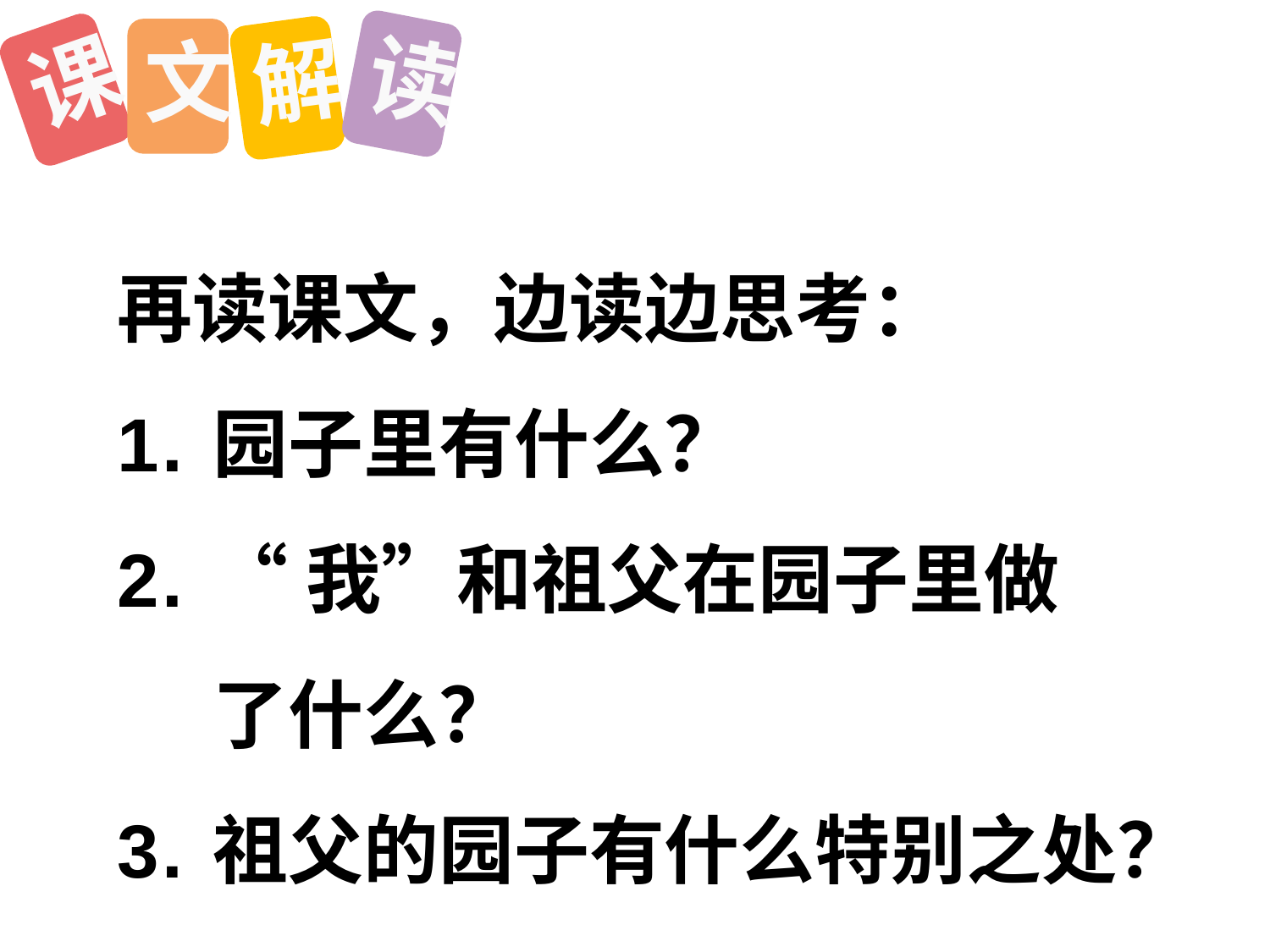

读
文
解
课
再读课文，边读边思考：
园子里有什么？
“我”和祖父在园子里做了什么？
祖父的园子有什么特别之处？